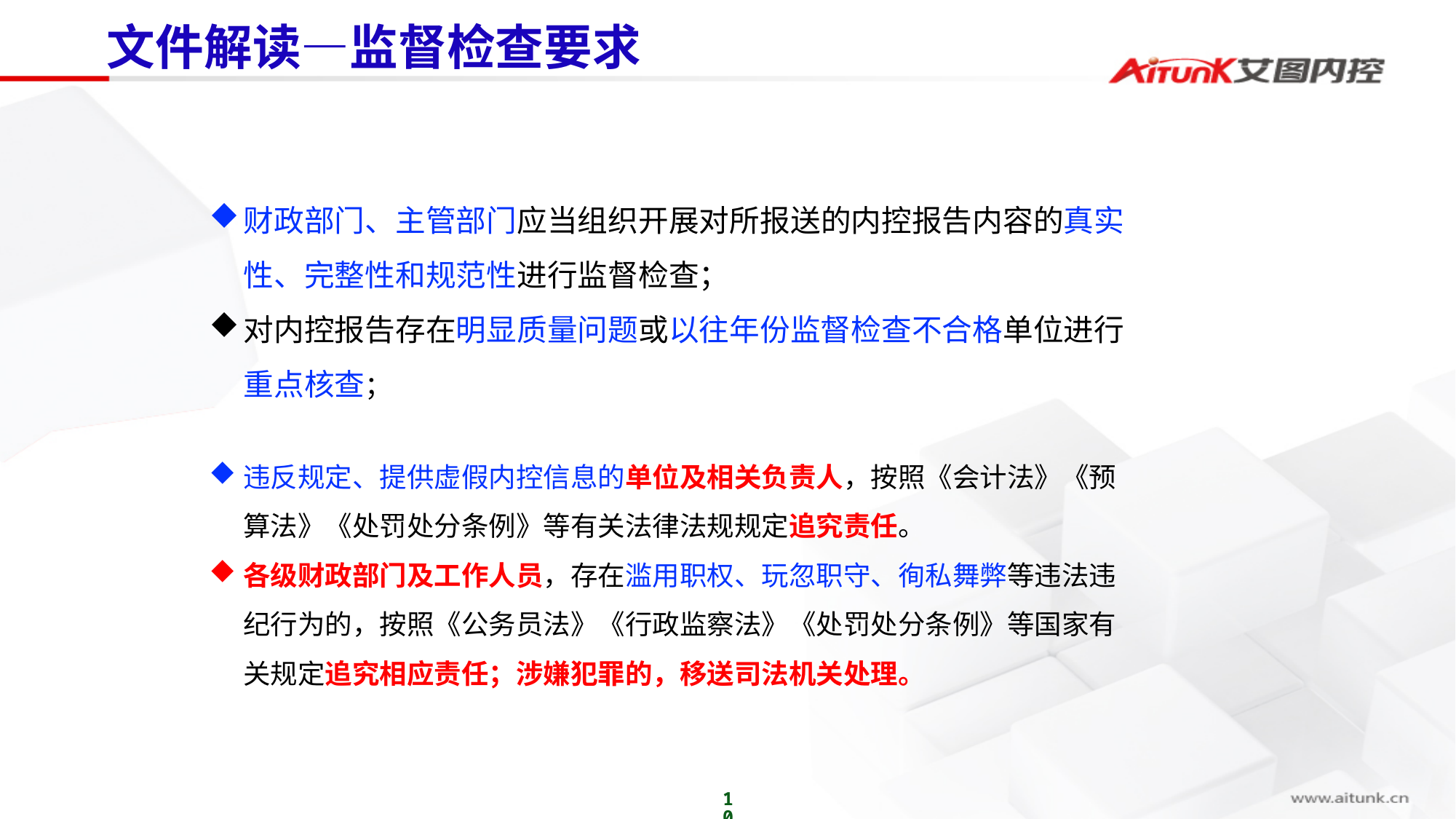

# 文件解读—监督检查要求
财政部门、主管部门应当组织开展对所报送的内控报告内容的真实性、完整性和规范性进行监督检查；
对内控报告存在明显质量问题或以往年份监督检查不合格单位进行重点核查；
违反规定、提供虚假内控信息的单位及相关负责人，按照《会计法》《预算法》《处罚处分条例》等有关法律法规规定追究责任。
各级财政部门及工作人员，存在滥用职权、玩忽职守、徇私舞弊等违法违纪行为的，按照《公务员法》《行政监察法》《处罚处分条例》等国家有关规定追究相应责任；涉嫌犯罪的，移送司法机关处理。
10